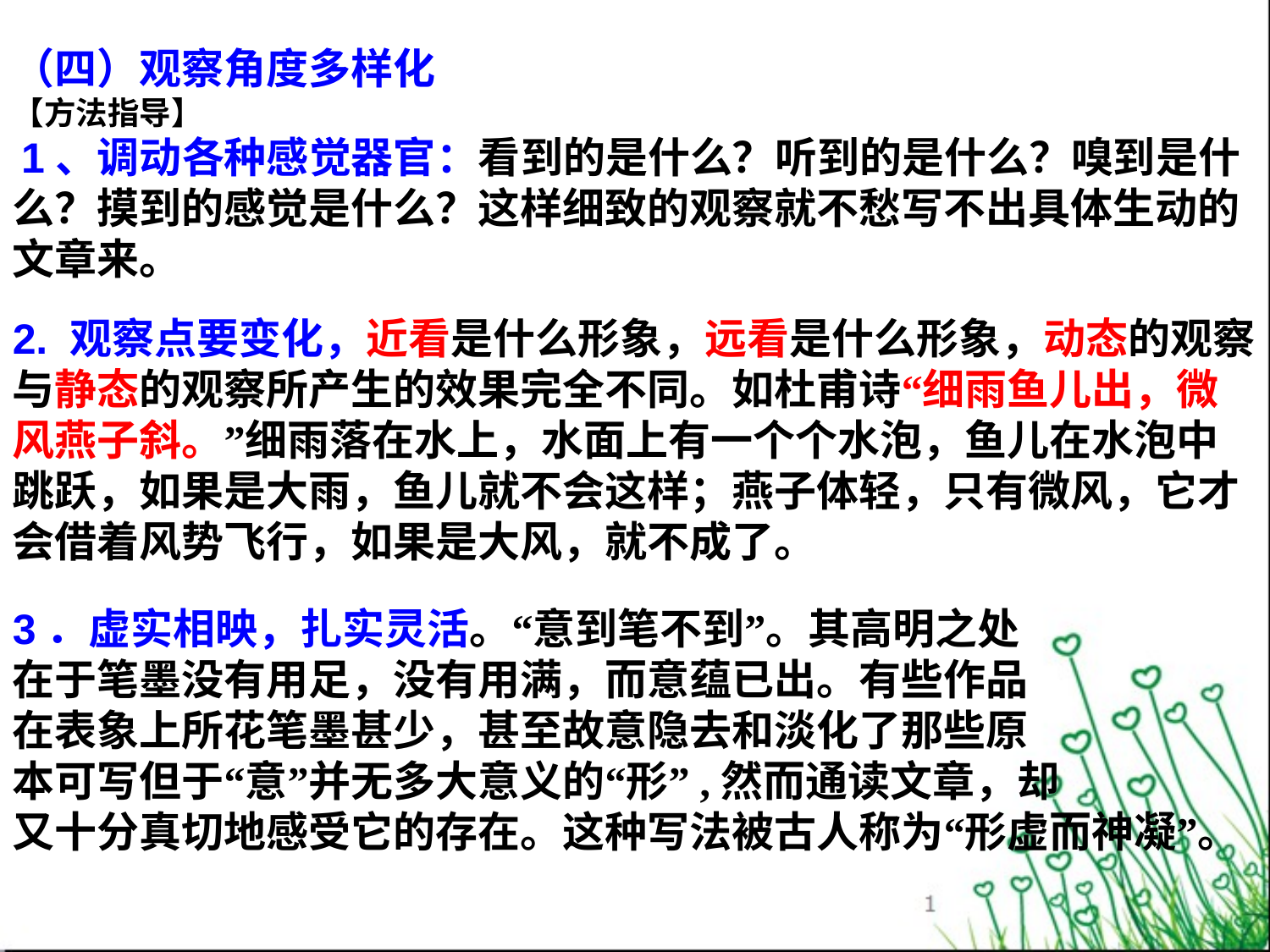

（四）观察角度多样化
【方法指导】
 1、调动各种感觉器官：看到的是什么？听到的是什么？嗅到是什么？摸到的感觉是什么？这样细致的观察就不愁写不出具体生动的文章来。
2. 观察点要变化，近看是什么形象，远看是什么形象，动态的观察与静态的观察所产生的效果完全不同。如杜甫诗“细雨鱼儿出，微风燕子斜。”细雨落在水上，水面上有一个个水泡，鱼儿在水泡中跳跃，如果是大雨，鱼儿就不会这样；燕子体轻，只有微风，它才会借着风势飞行，如果是大风，就不成了。
3．虚实相映，扎实灵活。“意到笔不到”。其高明之处
在于笔墨没有用足，没有用满，而意蕴已出。有些作品
在表象上所花笔墨甚少，甚至故意隐去和淡化了那些原
本可写但于“意”并无多大意义的“形”,然而通读文章，却
又十分真切地感受它的存在。这种写法被古人称为“形虚而神凝”。